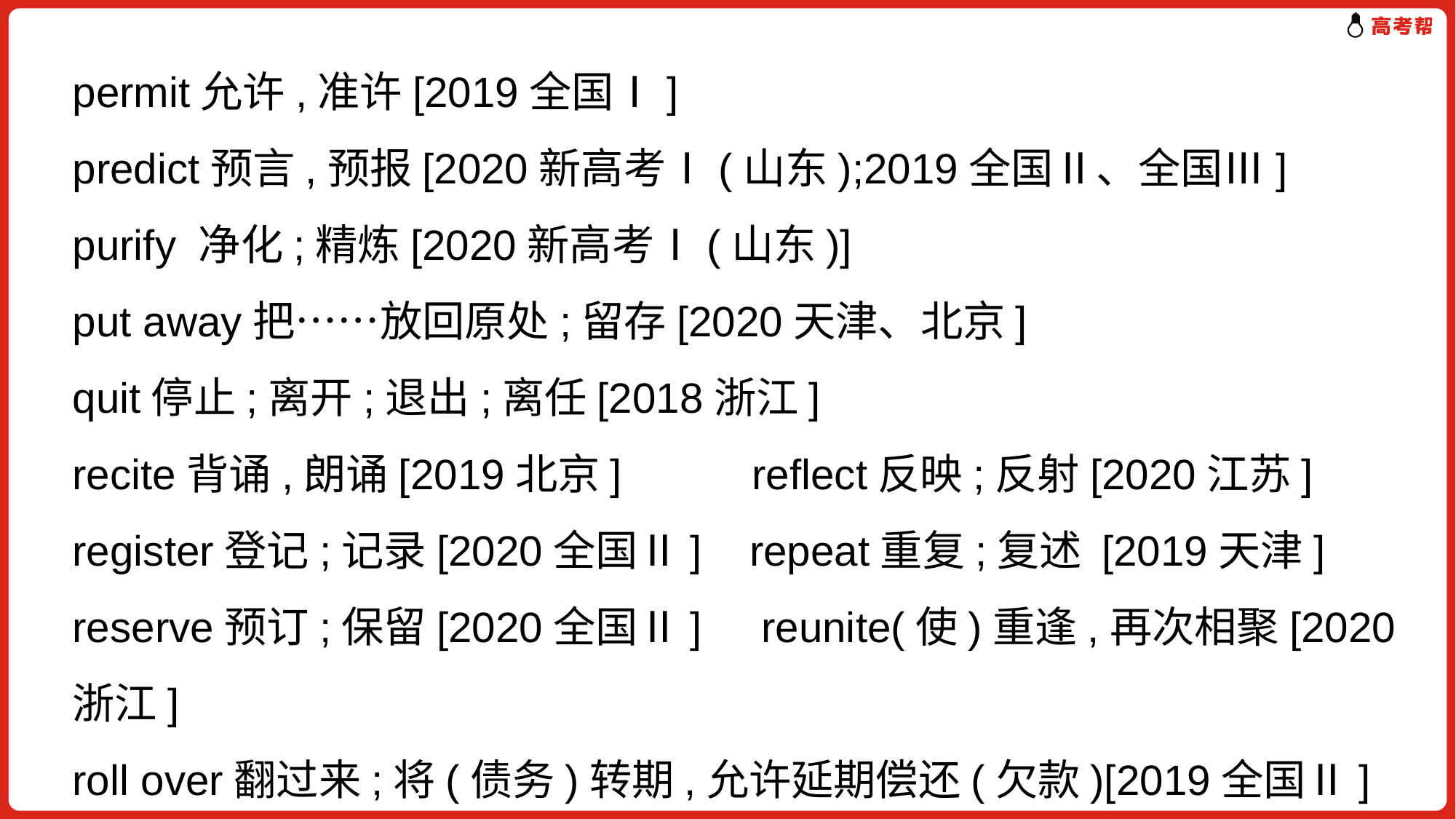

permit允许,准许[2019全国Ⅰ]
predict预言,预报[2020新高考Ⅰ(山东);2019全国Ⅱ、全国Ⅲ]
purify 净化;精炼[2020新高考Ⅰ(山东)]
put away把……放回原处;留存[2020天津、北京]
quit停止;离开;退出;离任[2018浙江]
recite背诵,朗诵[2019北京]           reflect反映;反射[2020江苏]
register登记;记录[2020全国Ⅱ]    repeat重复;复述 [2019天津]
reserve预订;保留[2020全国Ⅱ]     reunite(使)重逢,再次相聚[2020浙江]
roll over翻过来;将(债务)转期,允许延期偿还(欠款)[2019全国Ⅱ]